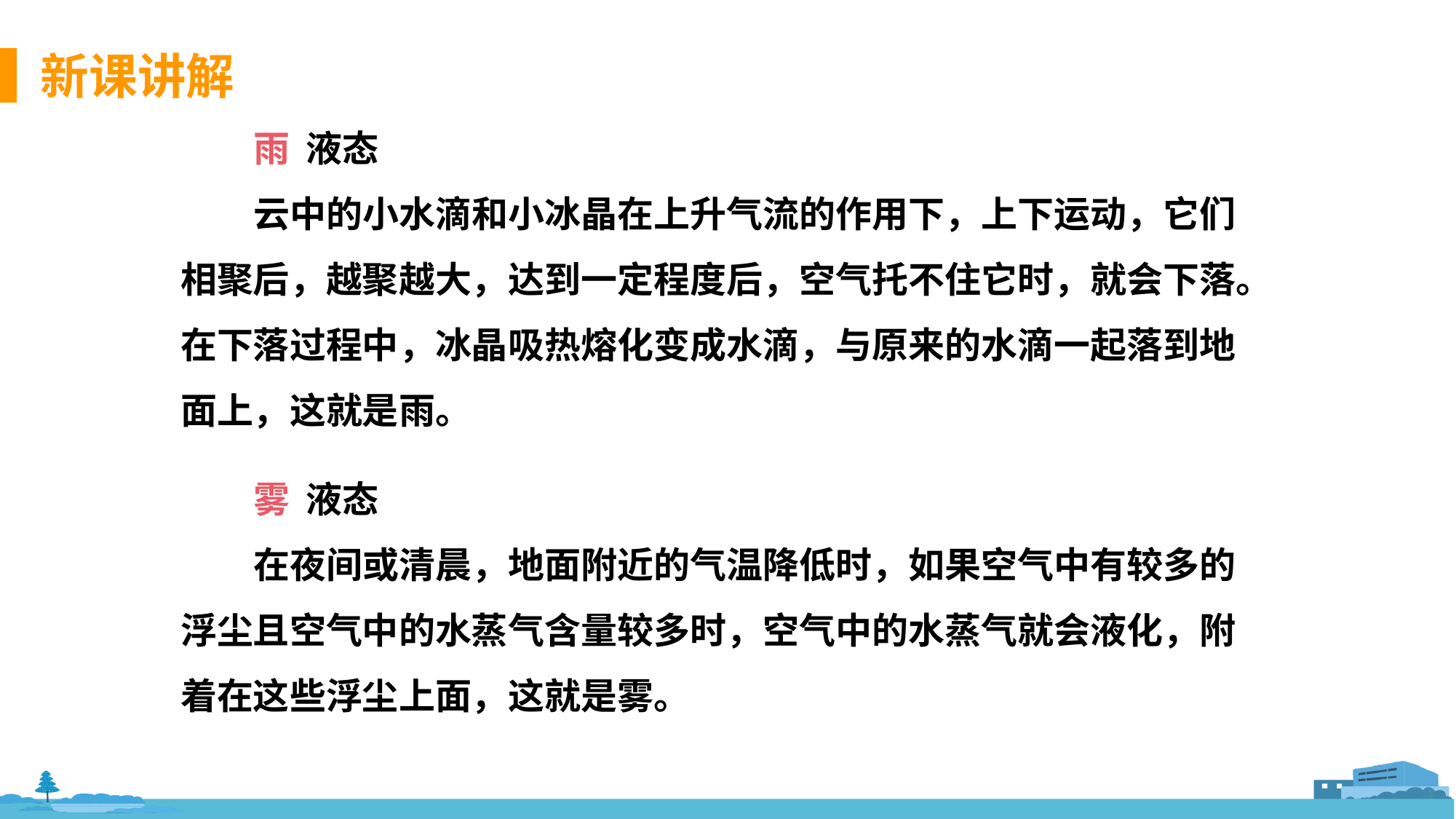

雨  液态
云中的小水滴和小冰晶在上升气流的作用下，上下运动，它们相聚后，越聚越大，达到一定程度后，空气托不住它时，就会下落。在下落过程中，冰晶吸热熔化变成水滴，与原来的水滴一起落到地面上，这就是雨。
雾  液态
在夜间或清晨，地面附近的气温降低时，如果空气中有较多的浮尘且空气中的水蒸气含量较多时，空气中的水蒸气就会液化，附着在这些浮尘上面，这就是雾。